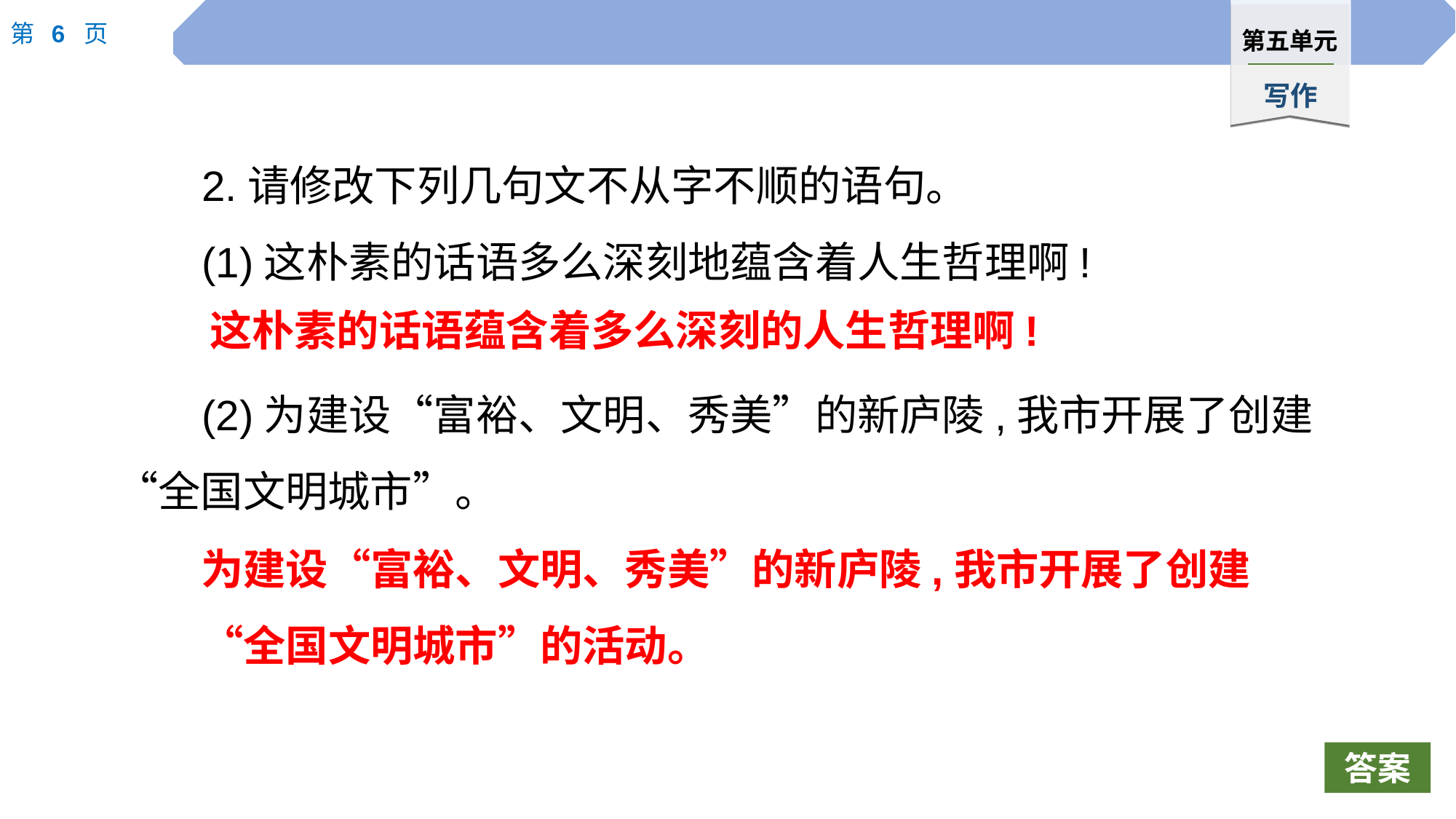

2.请修改下列几句文不从字不顺的语句。
(1)这朴素的话语多么深刻地蕴含着人生哲理啊!

(2)为建设“富裕、文明、秀美”的新庐陵,我市开展了创建“全国文明城市”。
这朴素的话语蕴含着多么深刻的人生哲理啊!
为建设“富裕、文明、秀美”的新庐陵,我市开展了创建“全国文明城市”的活动。
答案